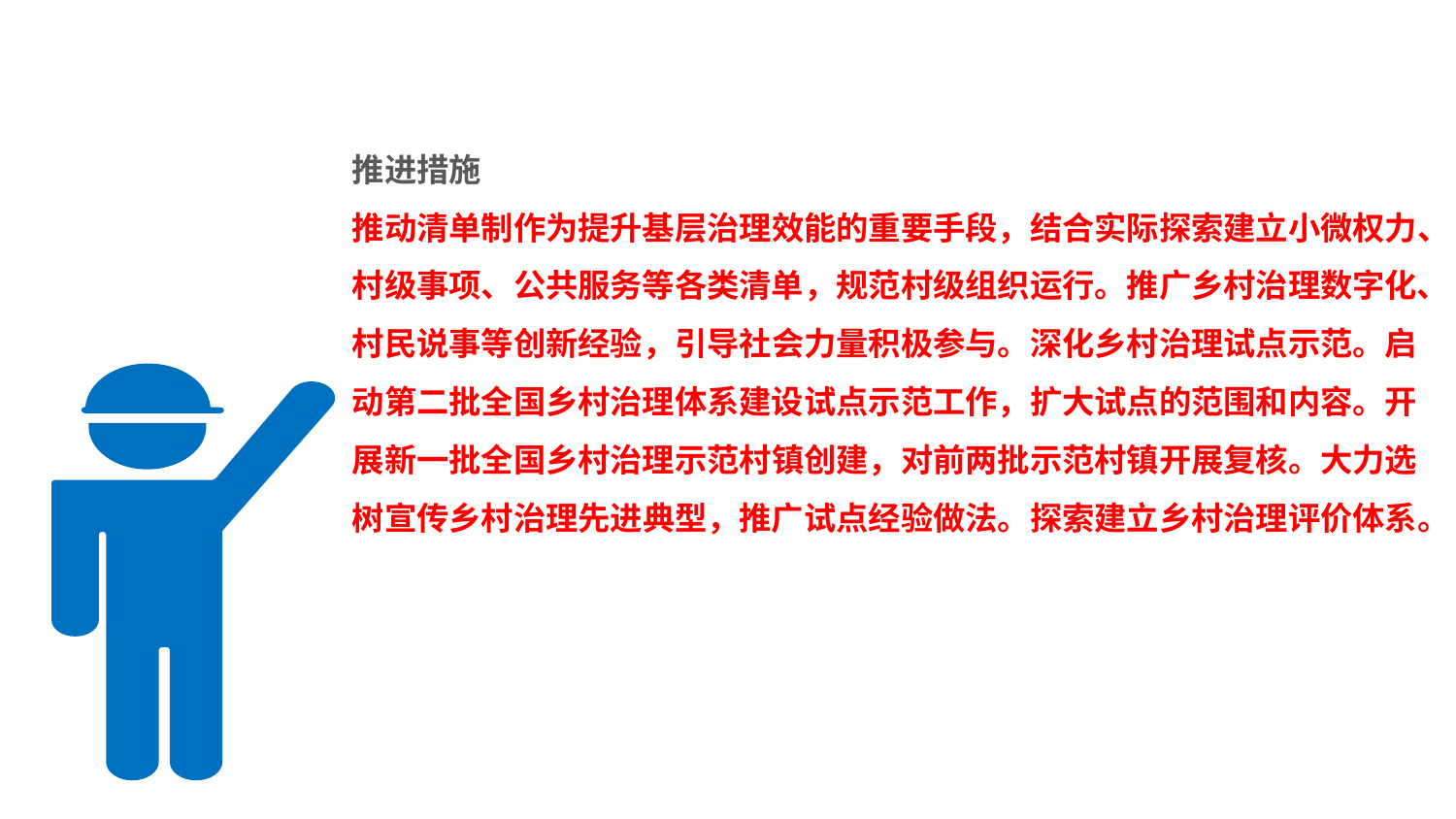

#
推进措施
推动清单制作为提升基层治理效能的重要手段，结合实际探索建立小微权力、村级事项、公共服务等各类清单，规范村级组织运行。推广乡村治理数字化、村民说事等创新经验，引导社会力量积极参与。深化乡村治理试点示范。启动第二批全国乡村治理体系建设试点示范工作，扩大试点的范围和内容。开展新一批全国乡村治理示范村镇创建，对前两批示范村镇开展复核。大力选树宣传乡村治理先进典型，推广试点经验做法。探索建立乡村治理评价体系。